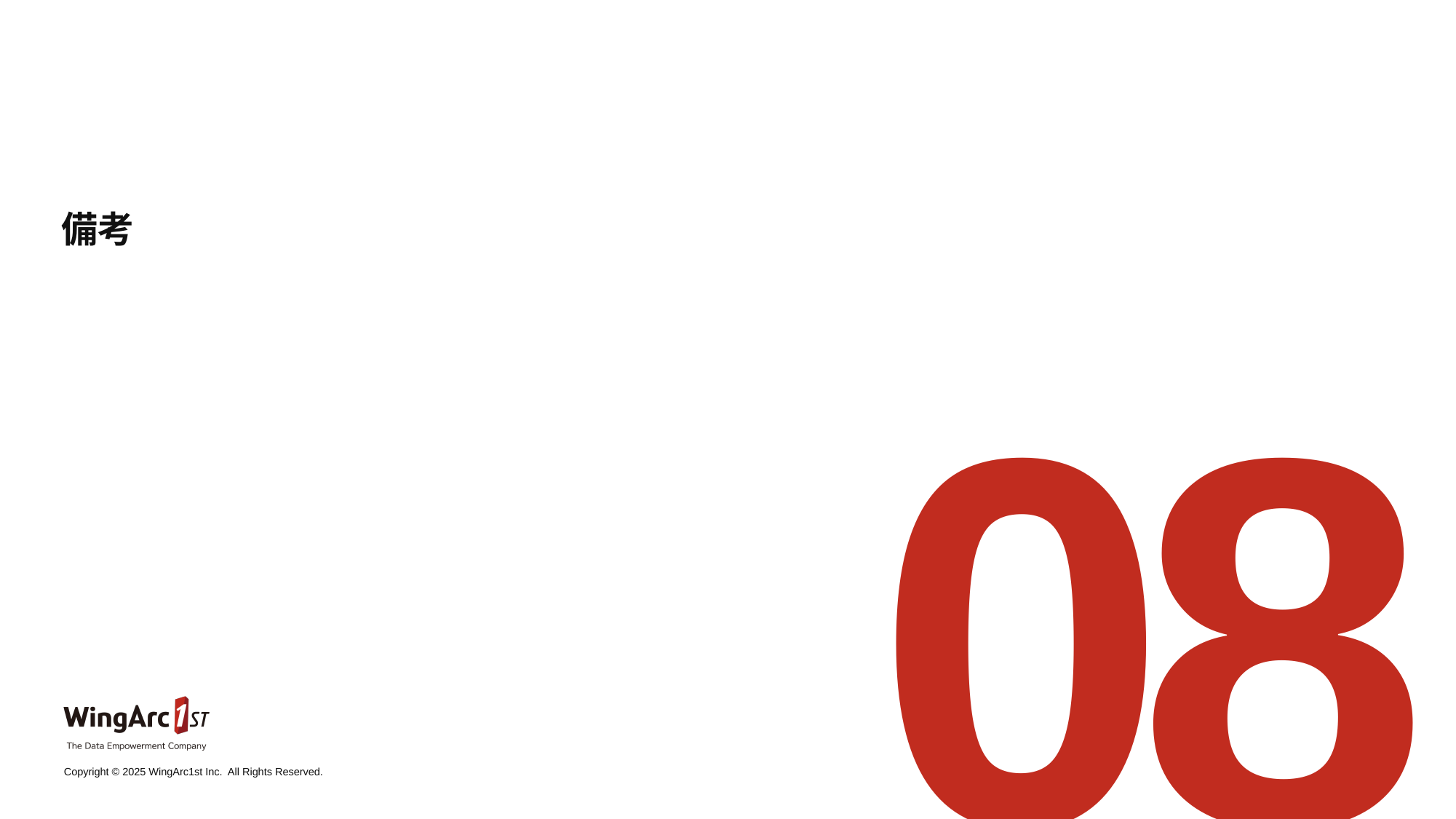

# 備考
08
Copyright © 2025 WingArc1st Inc.  All Rights Reserved.